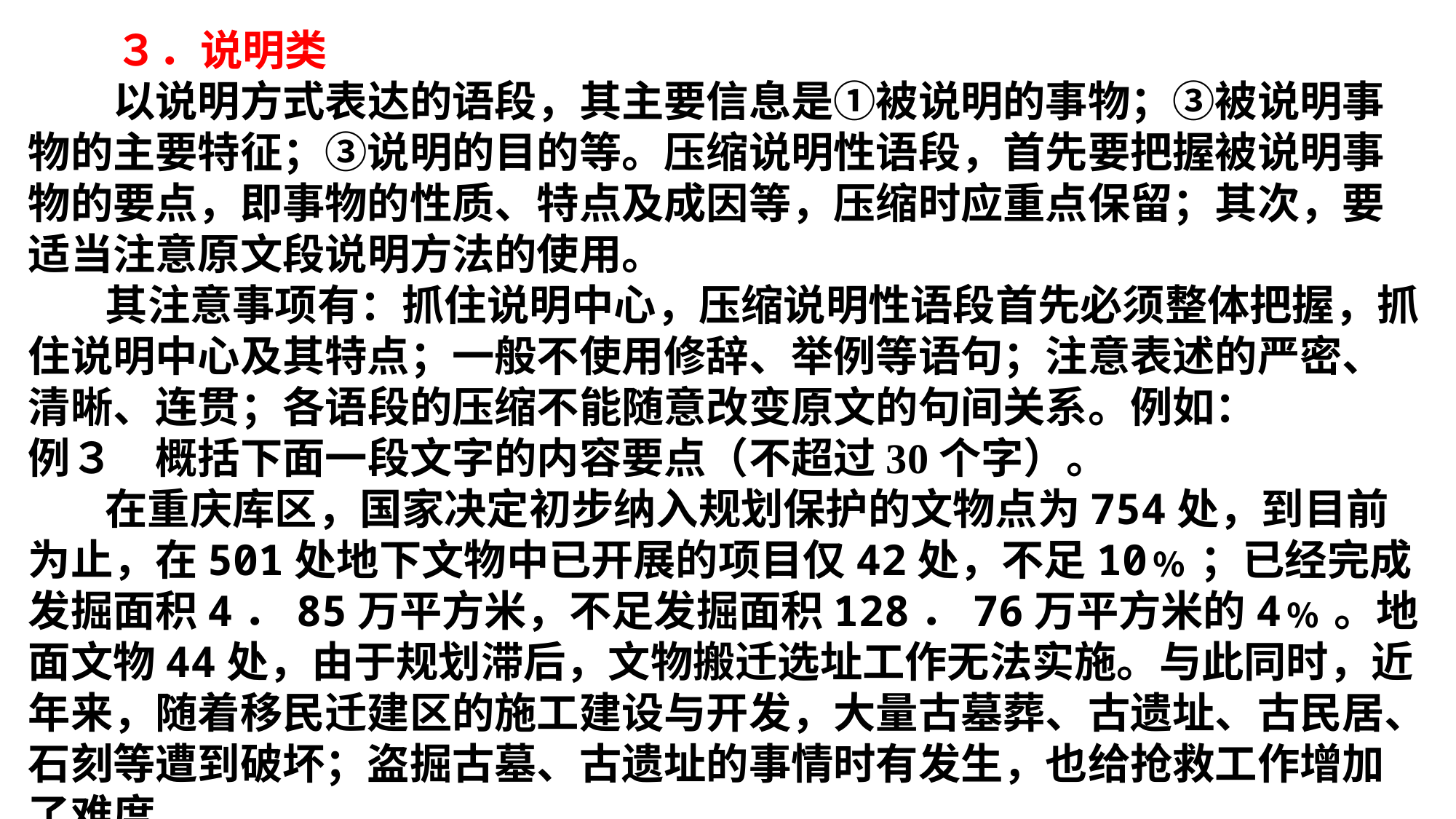

３．说明类
　　以说明方式表达的语段，其主要信息是①被说明的事物；③被说明事物的主要特征；③说明的目的等。压缩说明性语段，首先要把握被说明事物的要点，即事物的性质、特点及成因等，压缩时应重点保留；其次，要适当注意原文段说明方法的使用。
        其注意事项有：抓住说明中心，压缩说明性语段首先必须整体把握，抓住说明中心及其特点；一般不使用修辞、举例等语句；注意表述的严密、清晰、连贯；各语段的压缩不能随意改变原文的句间关系。例如：
例３　概括下面一段文字的内容要点（不超过30个字）。
        在重庆库区，国家决定初步纳入规划保护的文物点为754处，到目前为止，在501处地下文物中已开展的项目仅42处，不足10﹪；已经完成发掘面积4．85万平方米，不足发掘面积128．76万平方米的4﹪。地面文物44处，由于规划滞后，文物搬迁选址工作无法实施。与此同时，近年来，随着移民迁建区的施工建设与开发，大量古墓葬、古遗址、古民居、石刻等遭到破坏；盗掘古墓、古遗址的事情时有发生，也给抢救工作增加了难度。